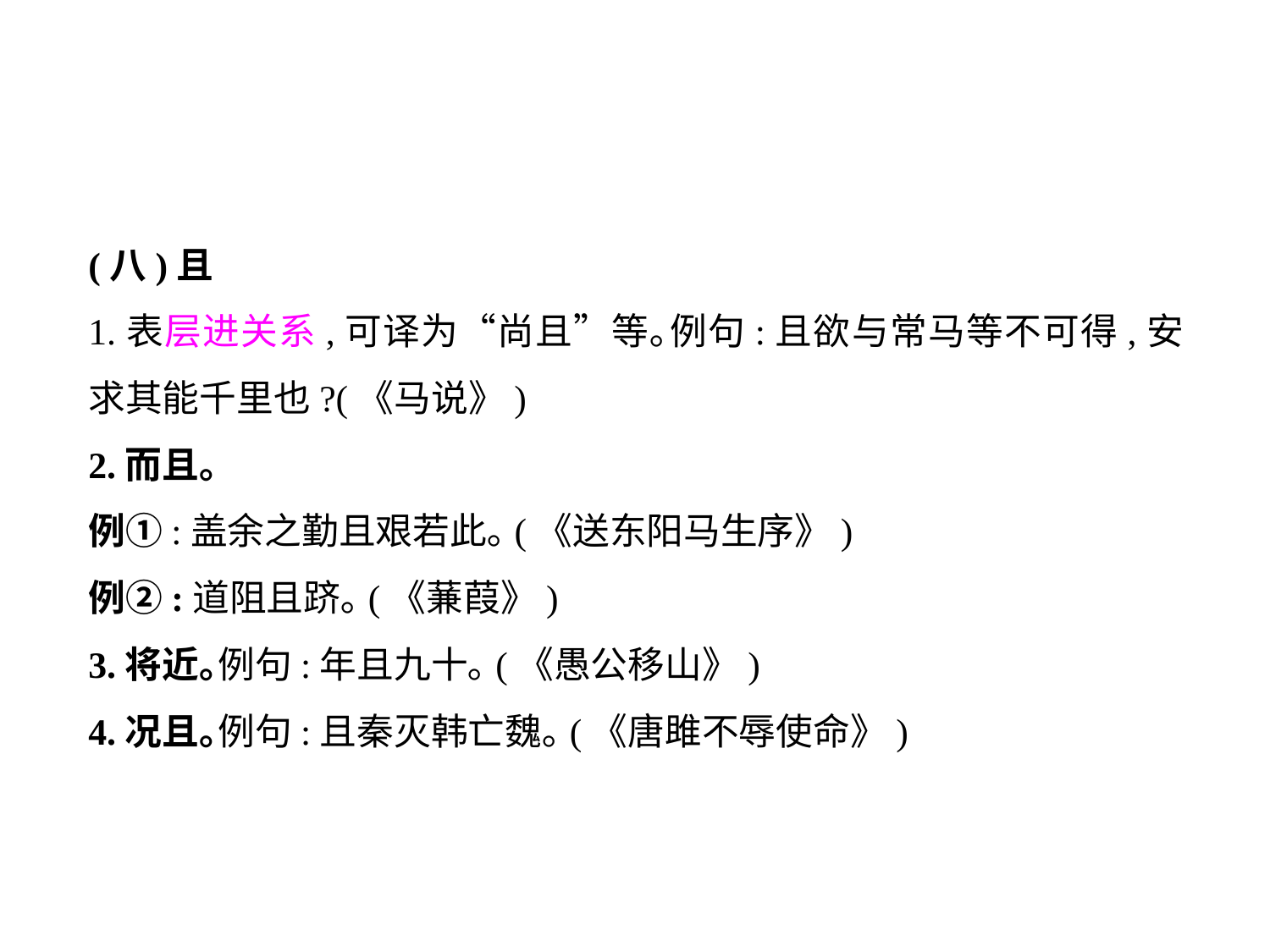

(八)且
1.表层进关系,可译为“尚且”等｡例句:且欲与常马等不可得,安求其能千里也?(《马说》)
2.而且｡
例①:盖余之勤且艰若此｡(《送东阳马生序》)
例②:道阻且跻｡(《蒹葭》)
3.将近｡例句:年且九十｡(《愚公移山》)
4.况且｡例句:且秦灭韩亡魏｡(《唐雎不辱使命》)